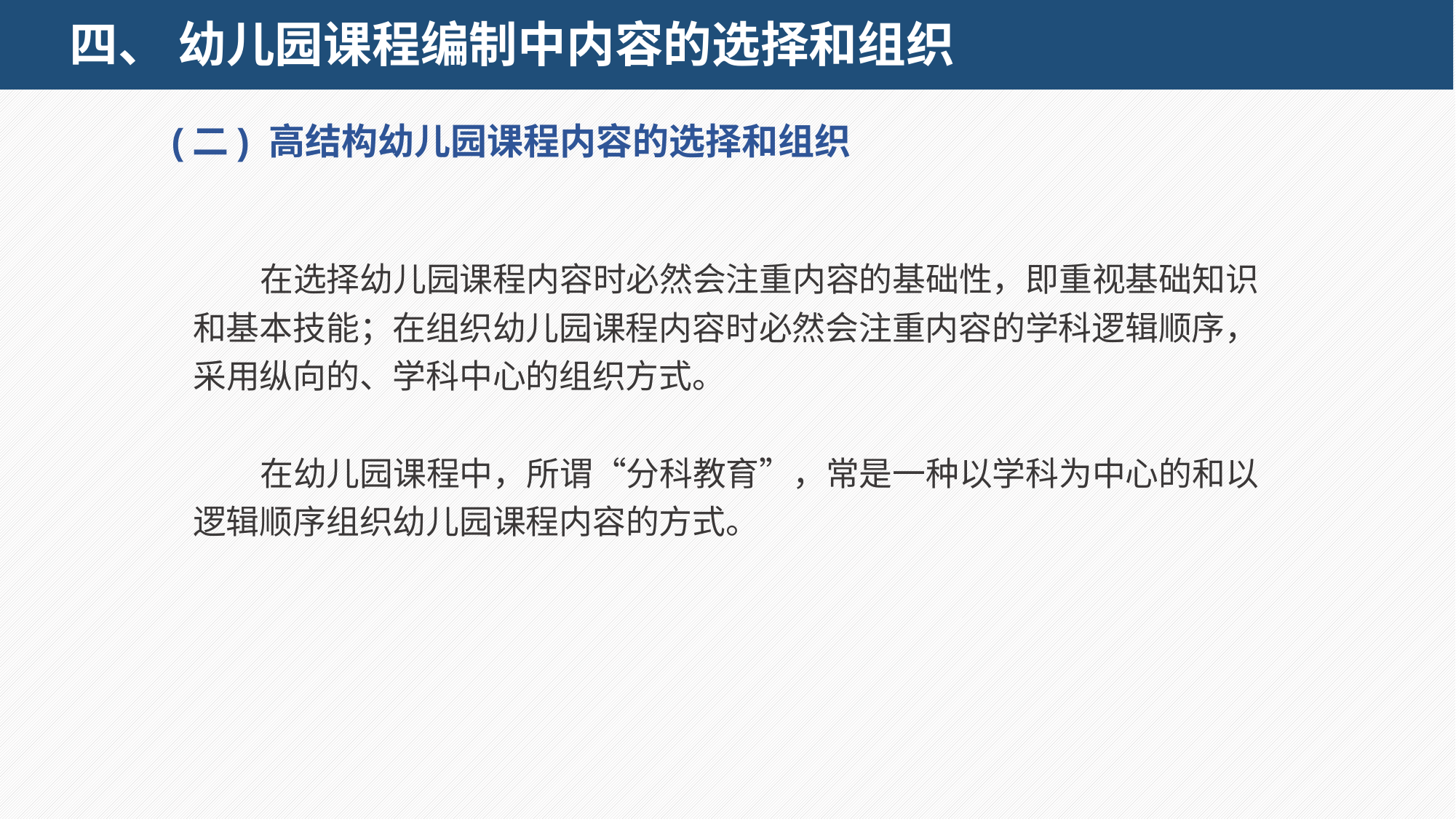

# 四、 幼儿园课程编制中内容的选择和组织
(二) 高结构幼儿园课程内容的选择和组织

在选择幼儿园课程内容时必然会注重内容的基础性，即重视基础知识和基本技能；在组织幼儿园课程内容时必然会注重内容的学科逻辑顺序，采用纵向的、学科中心的组织方式。

在幼儿园课程中，所谓“分科教育”，常是一种以学科为中心的和以逻辑顺序组织幼儿园课程内容的方式。